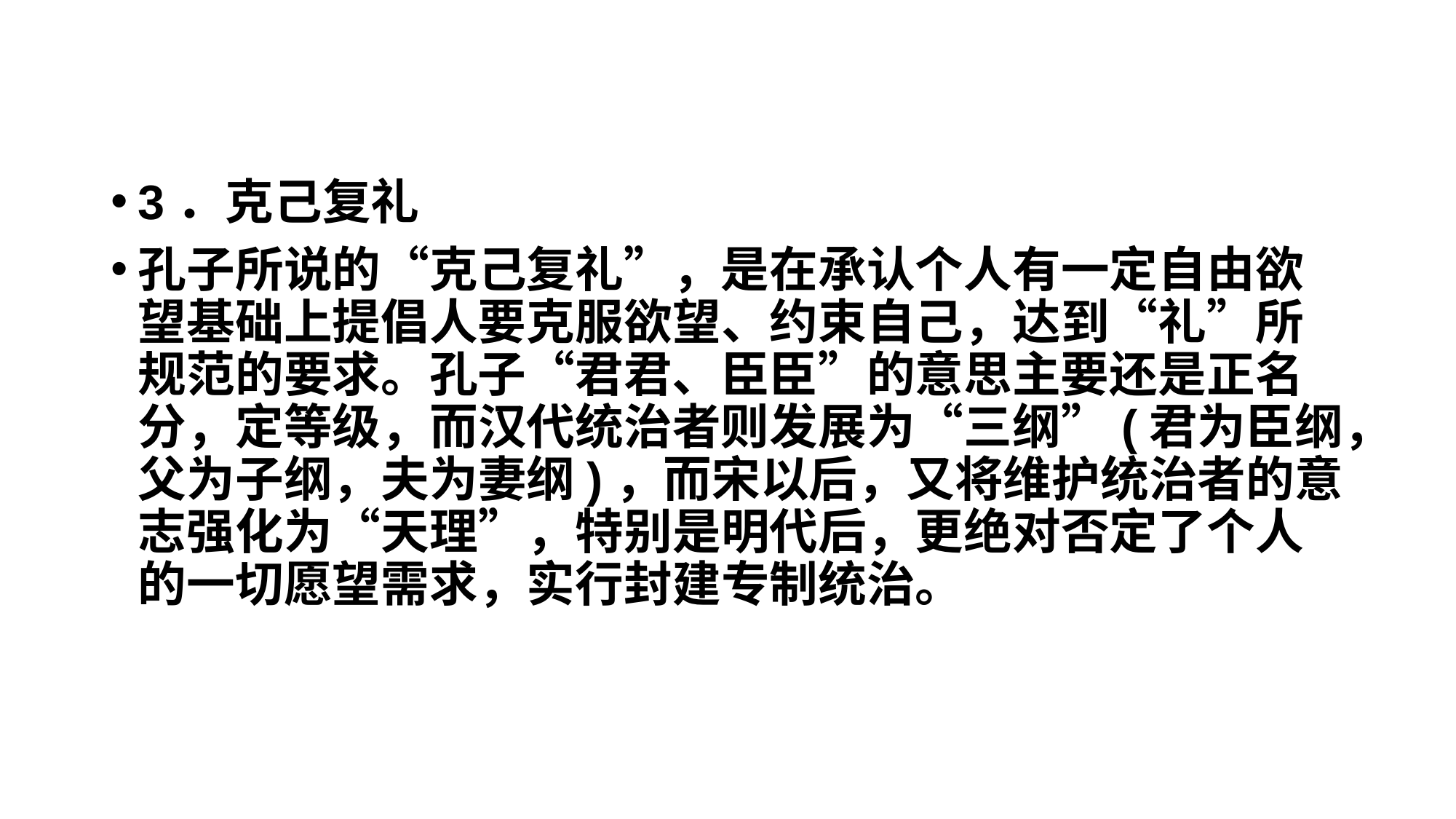

#
3．克己复礼
孔子所说的“克己复礼”，是在承认个人有一定自由欲望基础上提倡人要克服欲望、约束自己，达到“礼”所规范的要求。孔子“君君、臣臣”的意思主要还是正名分，定等级，而汉代统治者则发展为“三纲”(君为臣纲，父为子纲，夫为妻纲)，而宋以后，又将维护统治者的意志强化为“天理”，特别是明代后，更绝对否定了个人的一切愿望需求，实行封建专制统治。